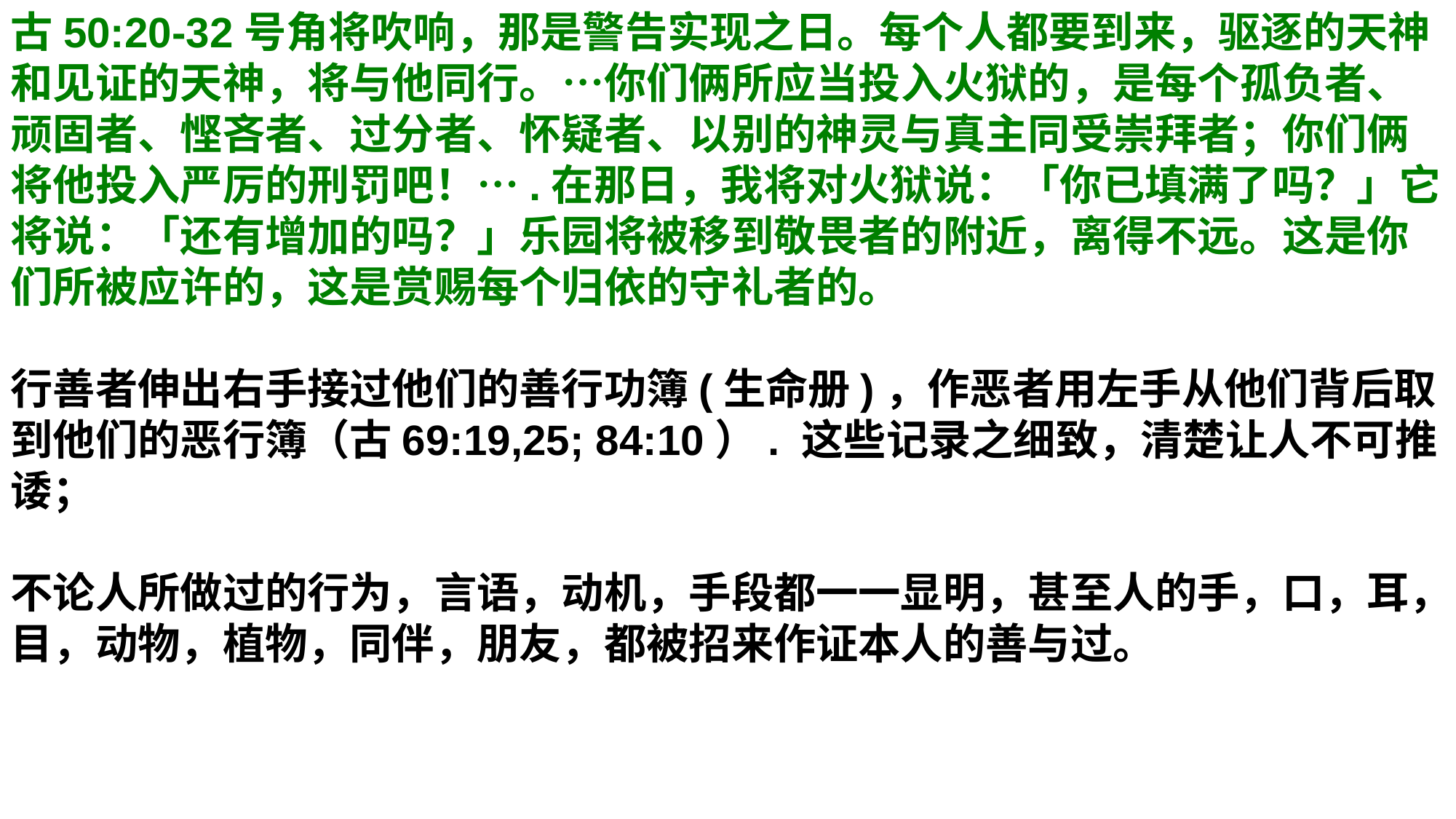

古50:20-32号角将吹响，那是警告实现之日。每个人都要到来，驱逐的天神和见证的天神，将与他同行。…你们俩所应当投入火狱的，是每个孤负者、顽固者、悭吝者、过分者、怀疑者、以别的神灵与真主同受崇拜者；你们俩将他投入严厉的刑罚吧！….在那日，我将对火狱说：「你已填满了吗？」它将说：「还有增加的吗？」乐园将被移到敬畏者的附近，离得不远。这是你们所被应许的，这是赏赐每个归依的守礼者的。

行善者伸出右手接过他们的善行功簿(生命册)，作恶者用左手从他们背后取到他们的恶行簿（古69:19,25; 84:10）. 这些记录之细致，清楚让人不可推诿；

不论人所做过的行为，言语，动机，手段都一一显明，甚至人的手，口，耳，目，动物，植物，同伴，朋友，都被招来作证本人的善与过。